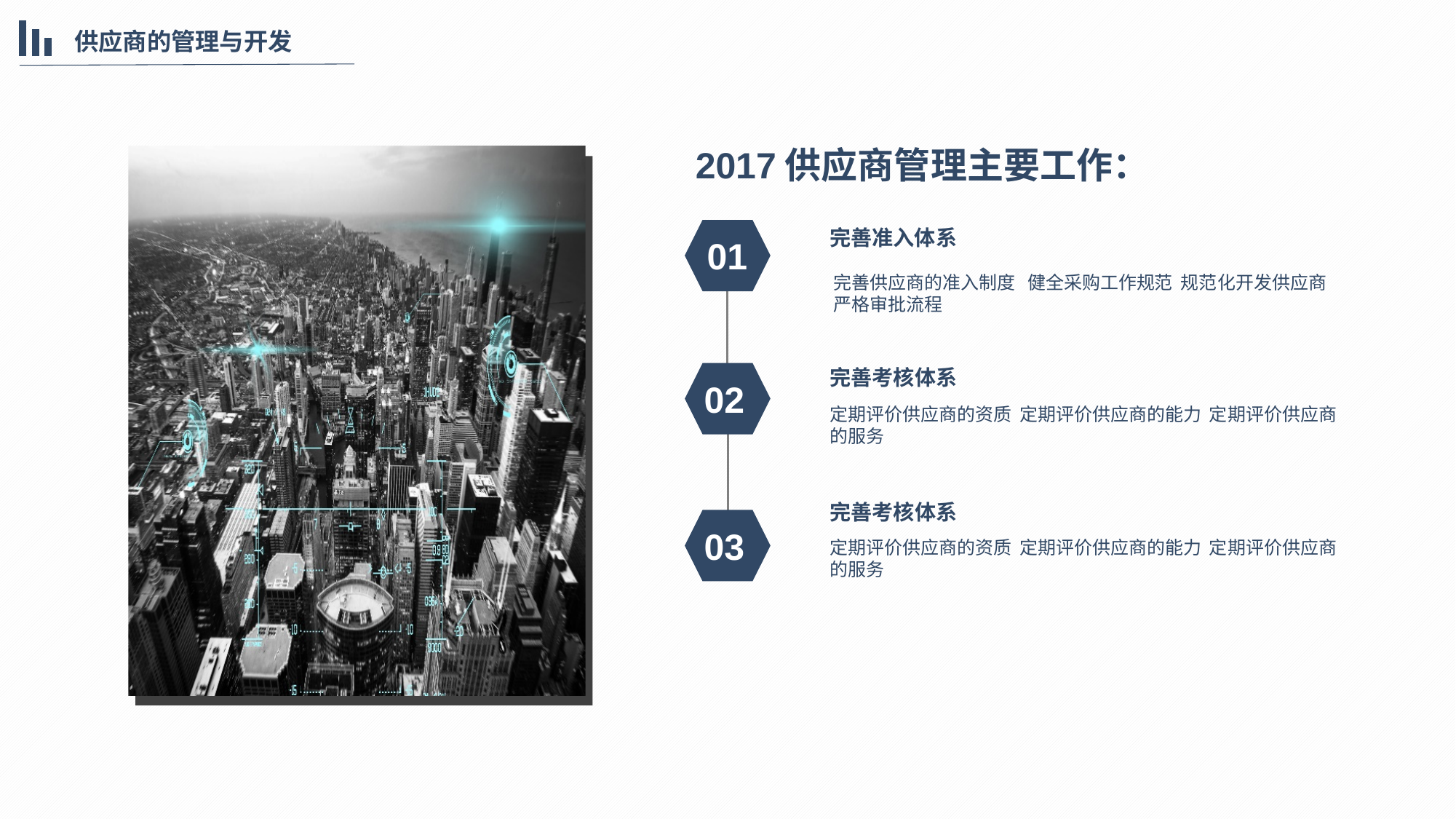

供应商的管理与开发

2017供应商管理主要工作：

完善准入体系
01
完善供应商的准入制度   健全采购工作规范  规范化开发供应商   严格审批流程
完善考核体系

02
定期评价供应商的资质  定期评价供应商的能力  定期评价供应商的服务
完善考核体系

03
定期评价供应商的资质  定期评价供应商的能力  定期评价供应商的服务